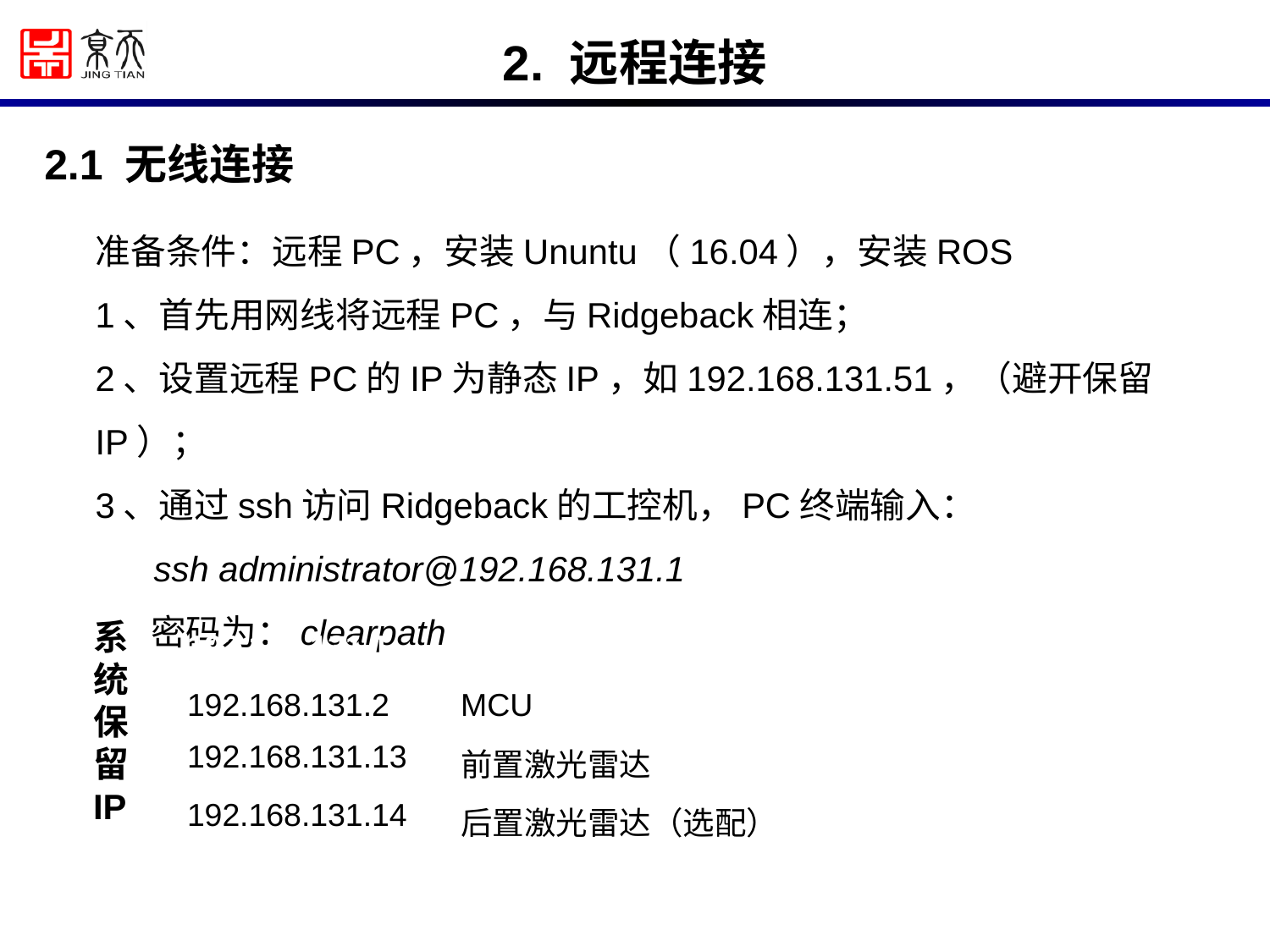

2. 远程连接
2.1 无线连接
准备条件：远程PC，安装Ununtu（16.04），安装ROS
1、首先用网线将远程PC，与Ridgeback相连；
2、设置远程PC的IP为静态IP，如192.168.131.51，（避开保留IP）；
3、通过ssh访问Ridgeback的工控机，PC终端输入：
      ssh administrator@192.168.131.1
      密码为：clearpath
系统保留IP
| 192.168.131.1 | 车载PC |
| --- | --- |
| 192.168.131.2 | MCU |
| 192.168.131.13 | 前置激光雷达 |
| 192.168.131.14 | 后置激光雷达（选配） |